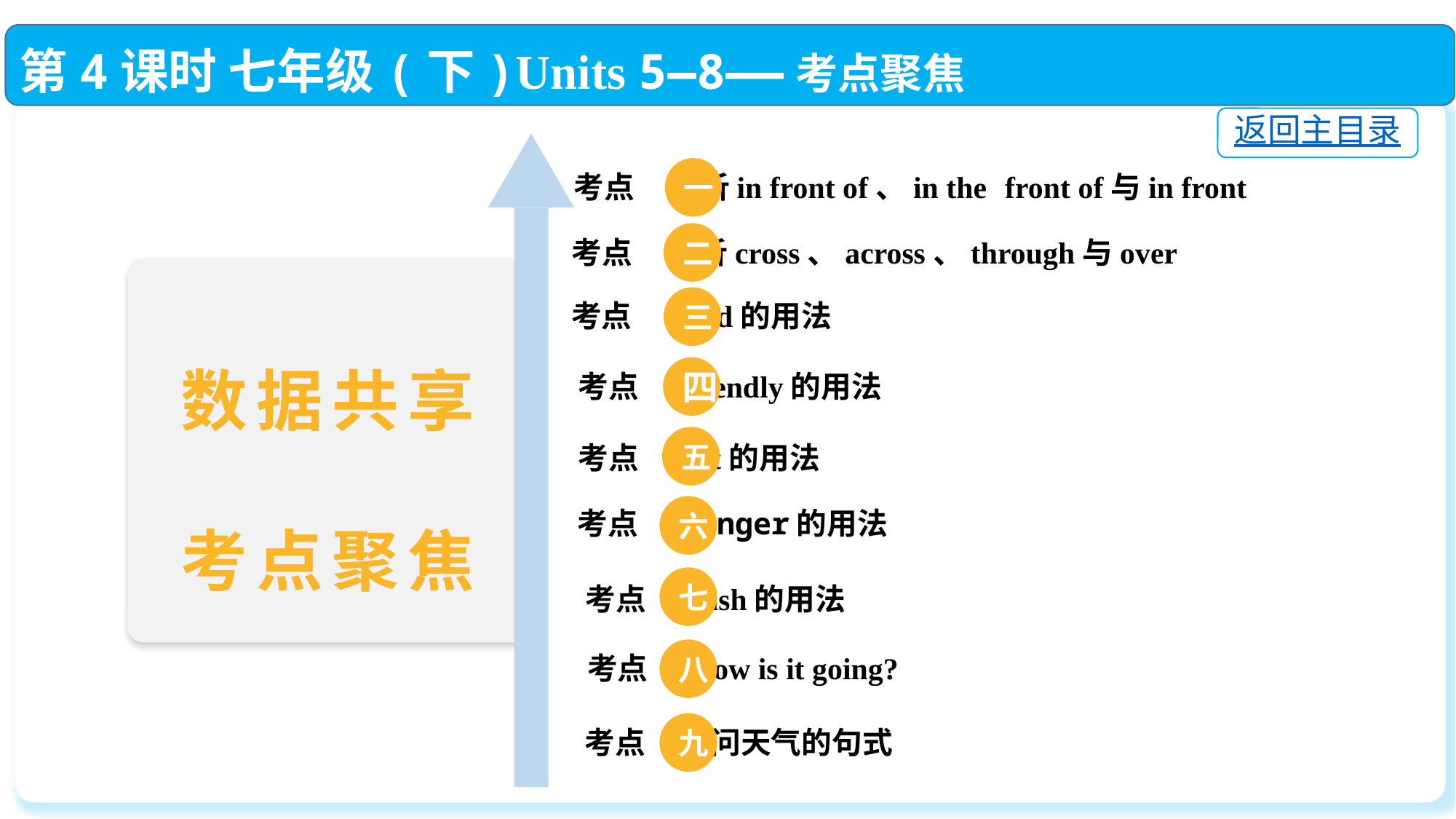

第4课时 七年级(下)Units 5—8——考点聚焦

返回主目录

一
   考点     辨析in front of、in the front of与in front

二
   考点     辨析cross、across、through与over

三
   考点     kind的用法
数据共享
考点聚焦
四
  考点     friendly的用法
五
  考点     cut的用法
六
  考点     danger的用法
七
 考点     wish的用法
八
 考点     How is it going?
九
 考点     询问天气的句式